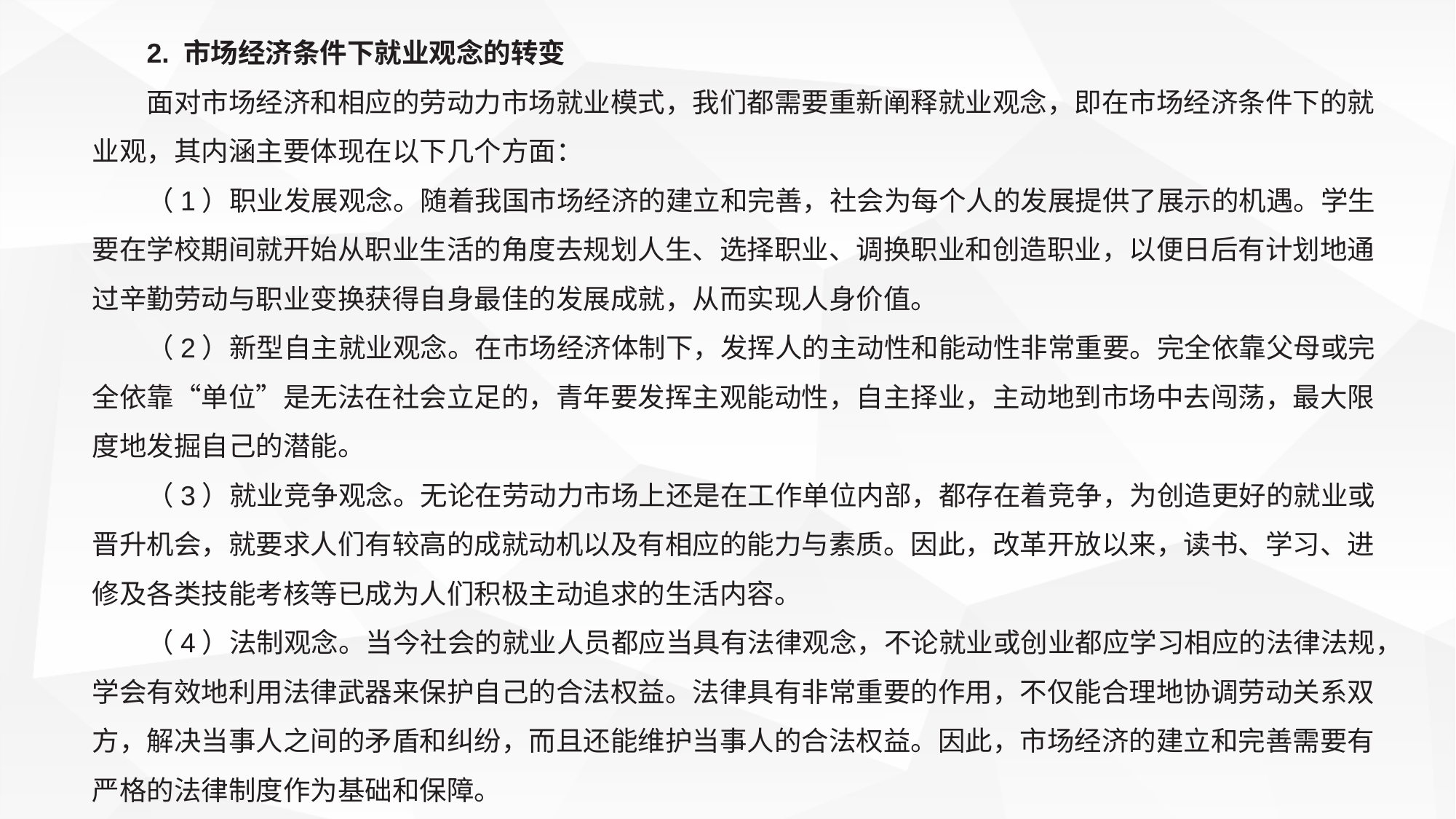

2. 市场经济条件下就业观念的转变
面对市场经济和相应的劳动力市场就业模式，我们都需要重新阐释就业观念，即在市场经济条件下的就业观，其内涵主要体现在以下几个方面：
（1）职业发展观念。随着我国市场经济的建立和完善，社会为每个人的发展提供了展示的机遇。学生要在学校期间就开始从职业生活的角度去规划人生、选择职业、调换职业和创造职业，以便日后有计划地通过辛勤劳动与职业变换获得自身最佳的发展成就，从而实现人身价值。
（2）新型自主就业观念。在市场经济体制下，发挥人的主动性和能动性非常重要。完全依靠父母或完全依靠“单位”是无法在社会立足的，青年要发挥主观能动性，自主择业，主动地到市场中去闯荡，最大限度地发掘自己的潜能。
（3）就业竞争观念。无论在劳动力市场上还是在工作单位内部，都存在着竞争，为创造更好的就业或晋升机会，就要求人们有较高的成就动机以及有相应的能力与素质。因此，改革开放以来，读书、学习、进修及各类技能考核等已成为人们积极主动追求的生活内容。
（4）法制观念。当今社会的就业人员都应当具有法律观念，不论就业或创业都应学习相应的法律法规，学会有效地利用法律武器来保护自己的合法权益。法律具有非常重要的作用，不仅能合理地协调劳动关系双方，解决当事人之间的矛盾和纠纷，而且还能维护当事人的合法权益。因此，市场经济的建立和完善需要有严格的法律制度作为基础和保障。